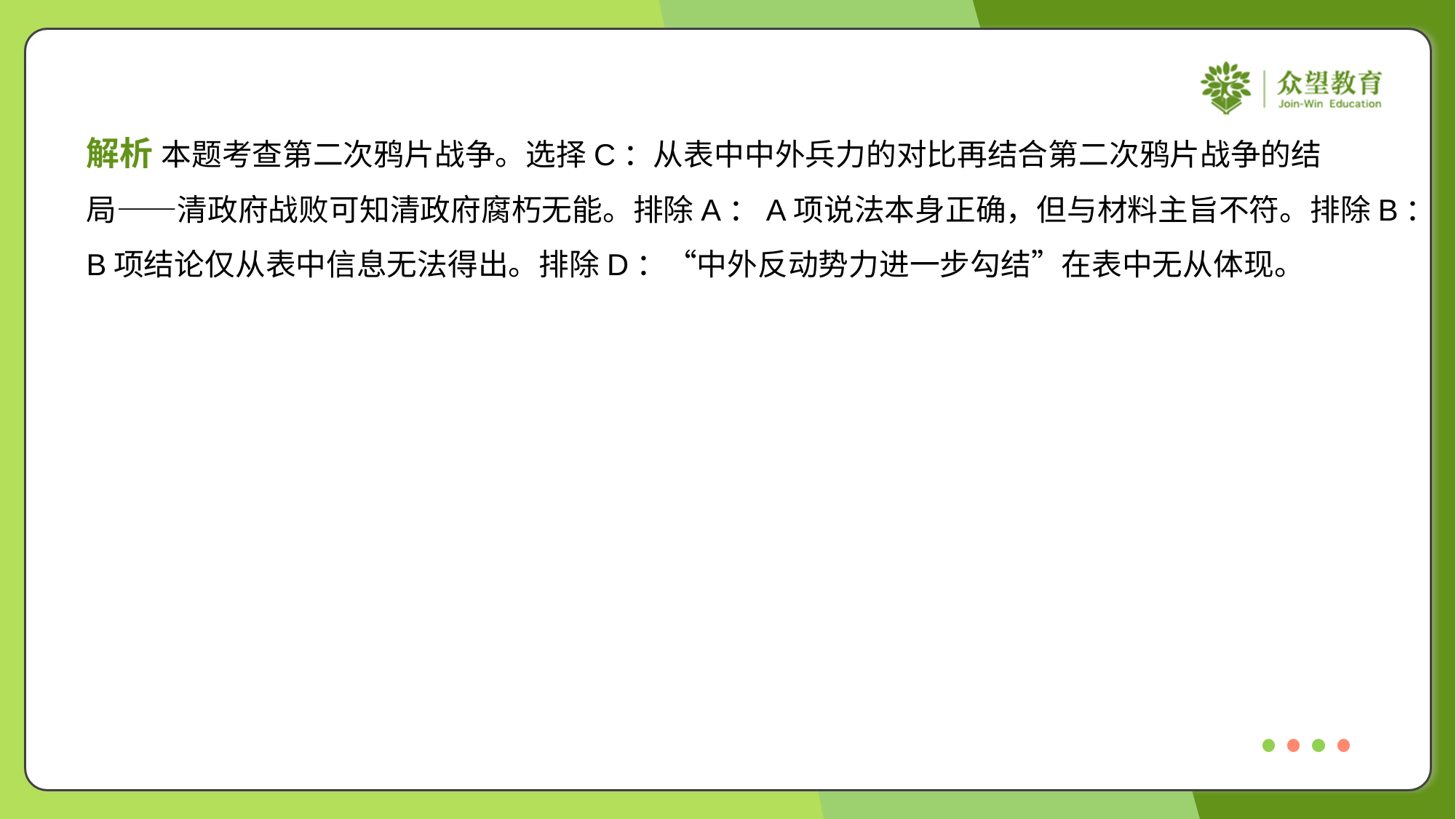

解析 本题考查第二次鸦片战争。选择C：从表中中外兵力的对比再结合第二次鸦片战争的结
局——清政府战败可知清政府腐朽无能。排除A：A项说法本身正确，但与材料主旨不符。排除B：
B项结论仅从表中信息无法得出。排除D：“中外反动势力进一步勾结”在表中无从体现。